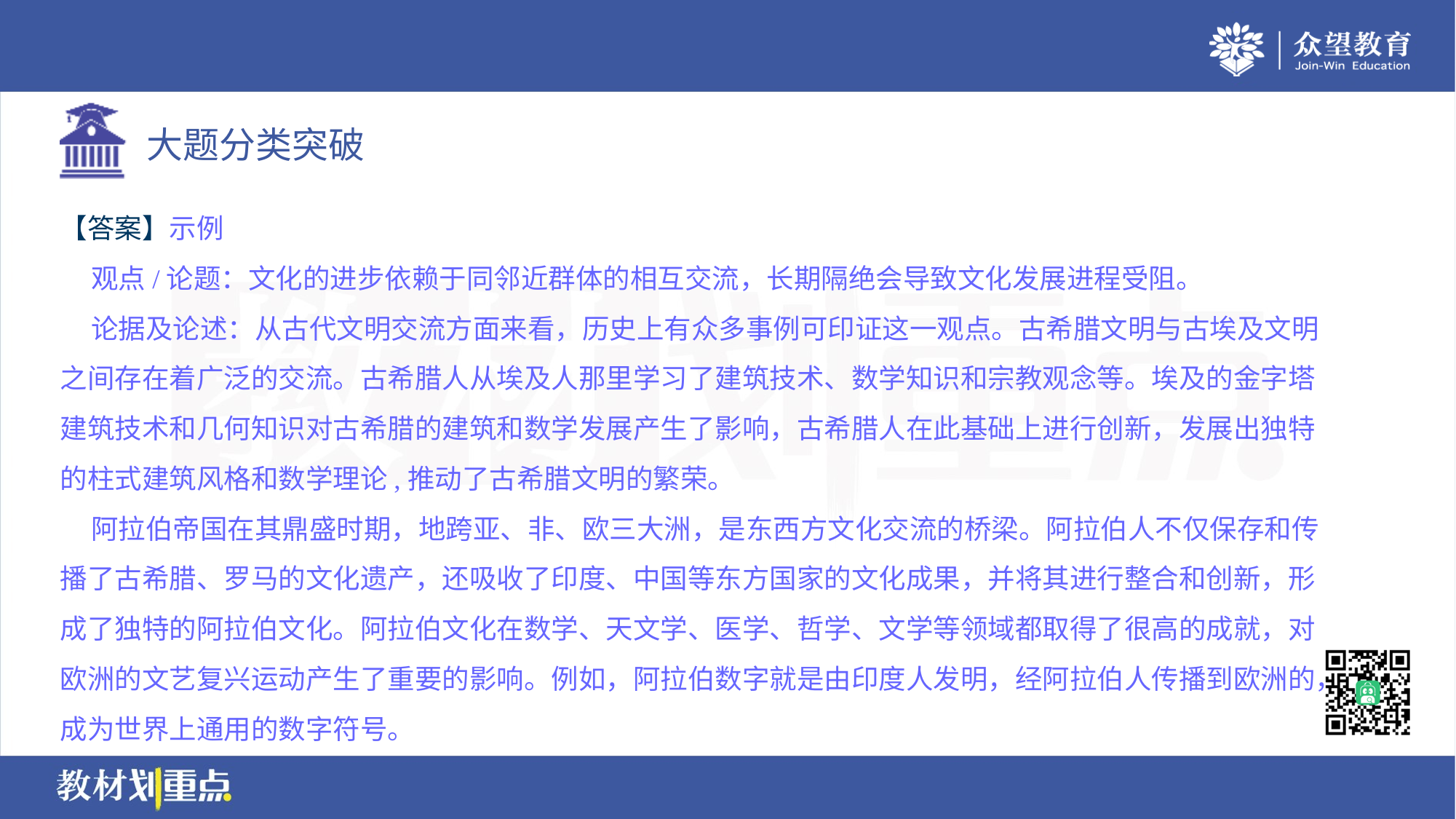

【答案】示例
    观点/论题：文化的进步依赖于同邻近群体的相互交流，长期隔绝会导致文化发展进程受阻。
    论据及论述：从古代文明交流方面来看，历史上有众多事例可印证这一观点。古希腊文明与古埃及文明
之间存在着广泛的交流。古希腊人从埃及人那里学习了建筑技术、数学知识和宗教观念等。埃及的金字塔
建筑技术和几何知识对古希腊的建筑和数学发展产生了影响，古希腊人在此基础上进行创新，发展出独特
的柱式建筑风格和数学理论,推动了古希腊文明的繁荣。
    阿拉伯帝国在其鼎盛时期，地跨亚、非、欧三大洲，是东西方文化交流的桥梁。阿拉伯人不仅保存和传
播了古希腊、罗马的文化遗产，还吸收了印度、中国等东方国家的文化成果，并将其进行整合和创新，形
成了独特的阿拉伯文化。阿拉伯文化在数学、天文学、医学、哲学、文学等领域都取得了很高的成就，对
欧洲的文艺复兴运动产生了重要的影响。例如，阿拉伯数字就是由印度人发明，经阿拉伯人传播到欧洲的，
成为世界上通用的数字符号。